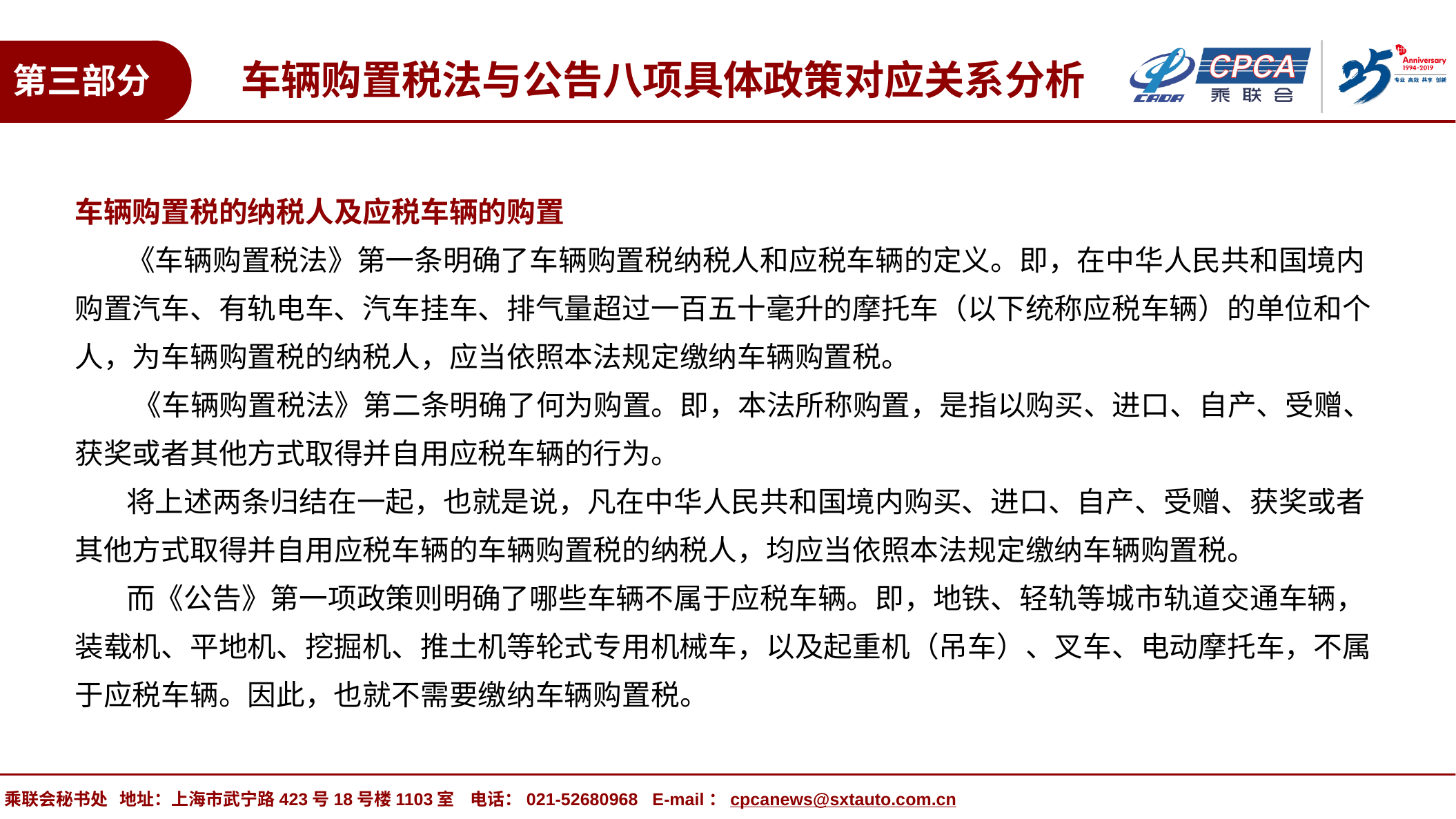

车辆购置税法与公告八项具体政策对应关系分析
第三部分
车辆购置税的纳税人及应税车辆的购置
       《车辆购置税法》第一条明确了车辆购置税纳税人和应税车辆的定义。即，在中华人民共和国境内购置汽车、有轨电车、汽车挂车、排气量超过一百五十毫升的摩托车（以下统称应税车辆）的单位和个人，为车辆购置税的纳税人，应当依照本法规定缴纳车辆购置税。
        《车辆购置税法》第二条明确了何为购置。即，本法所称购置，是指以购买、进口、自产、受赠、获奖或者其他方式取得并自用应税车辆的行为。
       将上述两条归结在一起，也就是说，凡在中华人民共和国境内购买、进口、自产、受赠、获奖或者其他方式取得并自用应税车辆的车辆购置税的纳税人，均应当依照本法规定缴纳车辆购置税。
       而《公告》第一项政策则明确了哪些车辆不属于应税车辆。即，地铁、轻轨等城市轨道交通车辆，装载机、平地机、挖掘机、推土机等轮式专用机械车，以及起重机（吊车）、叉车、电动摩托车，不属于应税车辆。因此，也就不需要缴纳车辆购置税。